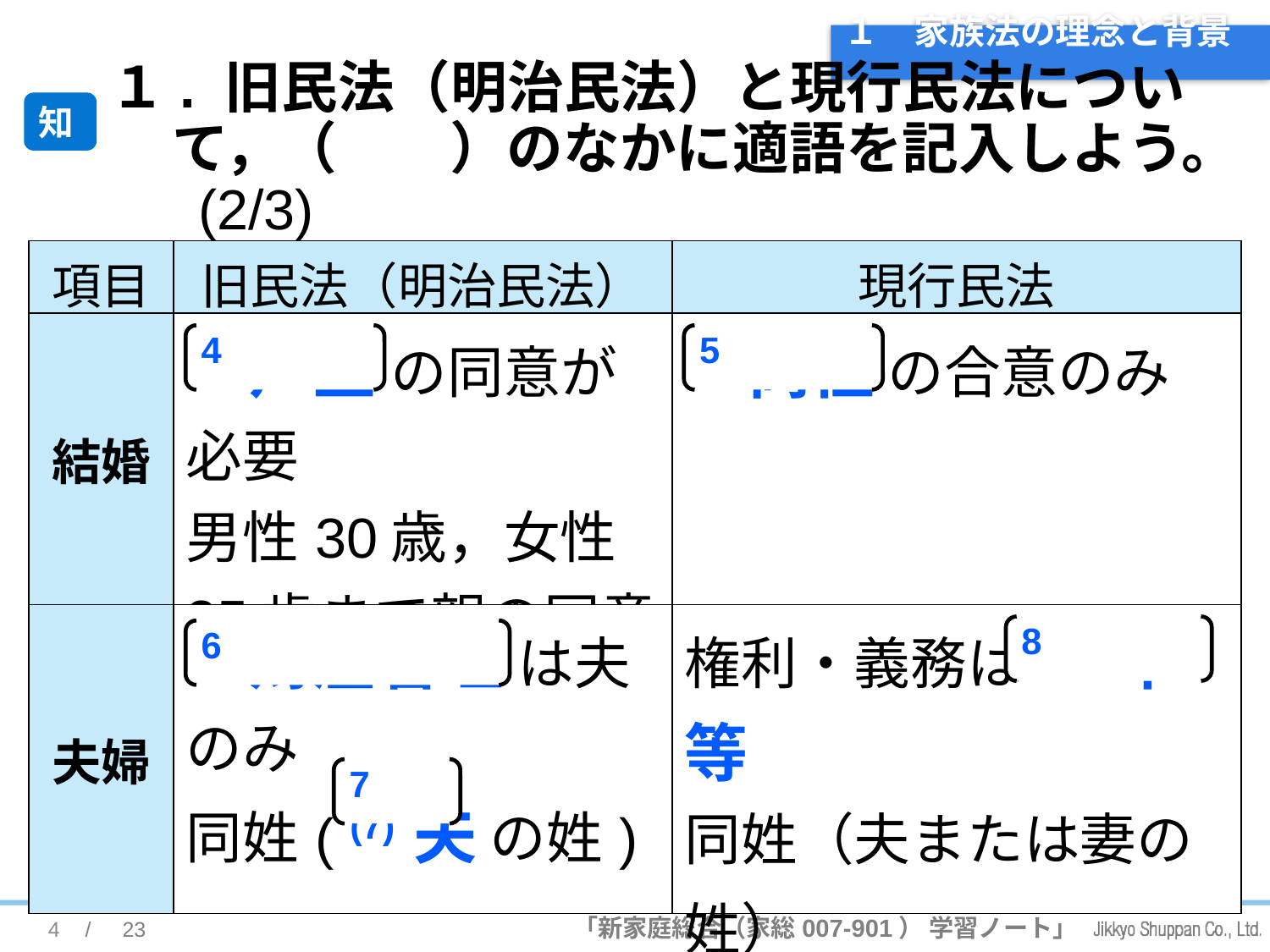

# １　家族法の理念と背景
１. 旧民法（明治民法）と現行民法について，（　　）のなかに適語を記入しよう。 (2/3)
知
| 項目 | 旧民法（明治民法） | 現行民法 |
| --- | --- | --- |
| 結婚 | (4) 戸主 の同意が必要 男性30歳，女性25歳まで親の同意 | (5) 両性 の合意のみ |
| 夫婦 | (6) 財産管理 は夫 のみ 同姓( (7) 夫 の姓) | 権利・義務は (8) 平等 同姓（夫または妻の姓） |
4
5
8
6
7
4